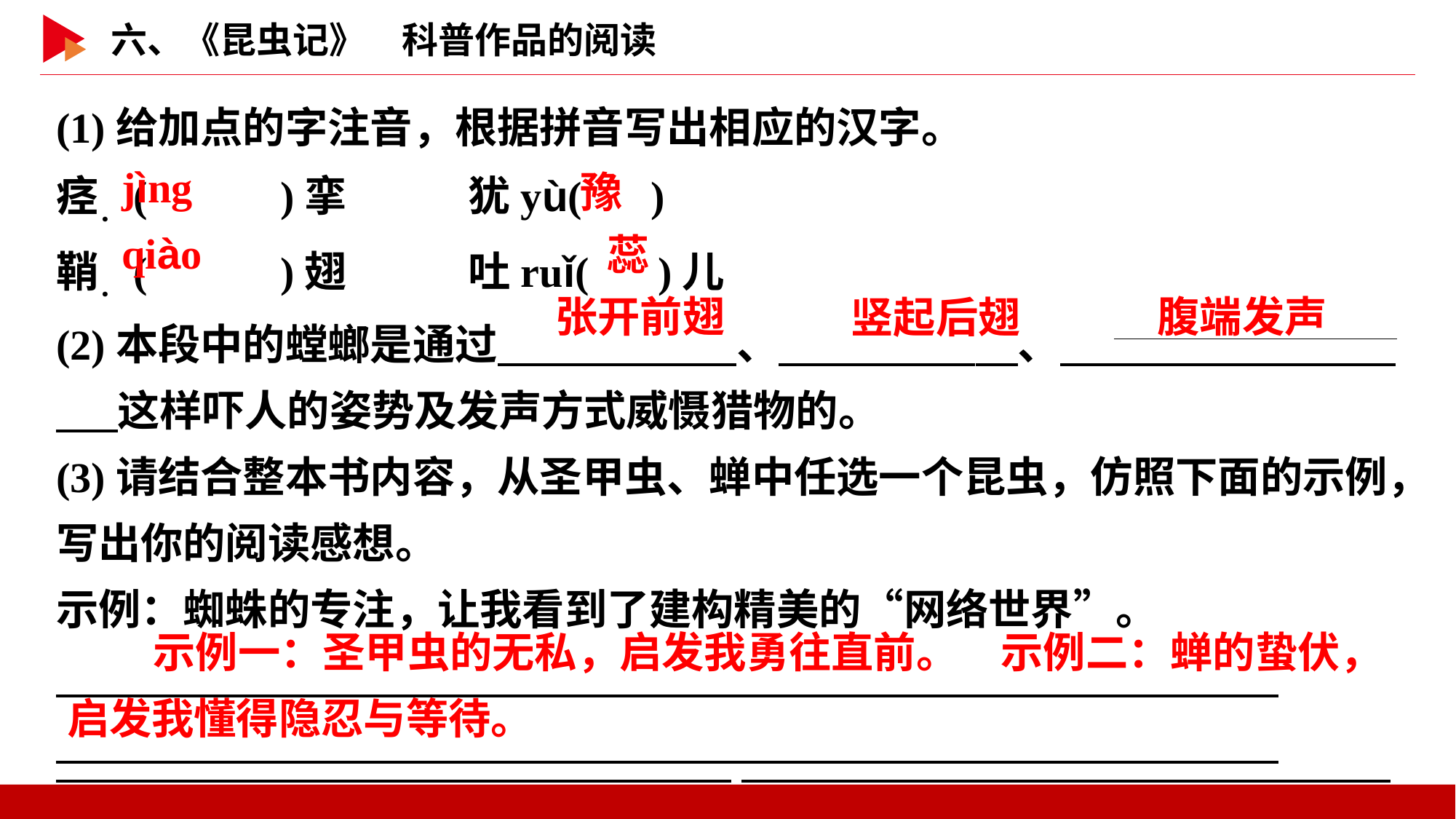

(1)给加点的字注音，根据拼音写出相应的汉字。
痉．(            )挛	　　犹yù(      )
鞘．(            )翅	　　吐ruǐ(      )儿
(2)本段中的螳螂是通过　                　、　                　、　             　                　这样吓人的姿势及发声方式威慑猎物的。
(3)请结合整本书内容，从圣甲虫、蝉中任选一个昆虫，仿照下面的示例，写出你的阅读感想。
示例：蜘蛛的专注，让我看到了建构精美的“网络世界”。

 jìng
   豫
 qiào
   蕊
张开前翅
腹端发声
竖起后翅
示例一：圣甲虫的无私，启发我勇往直前。　示例二：蝉的蛰伏，启发我懂得隐忍与等待。